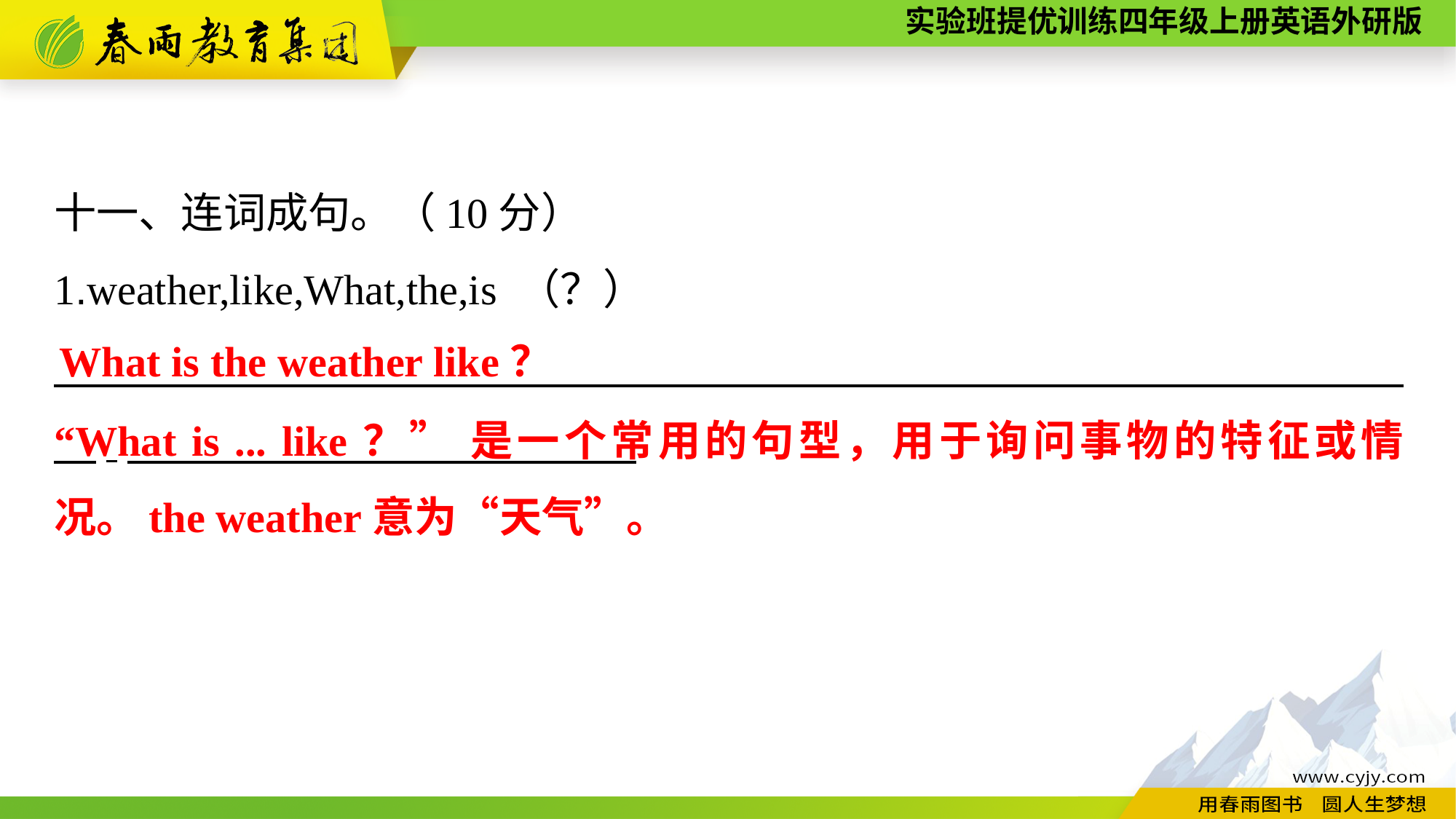

十一、连词成句。（10分）
1.weather,like,What,the,is （？）
　　　　　　　　　　　　　　　　　　　　　　　　　　　  　　　　.
What is the weather like？
“What is ... like？” 是一个常用的句型，用于询问事物的特征或情况。the weather意为“天气”。